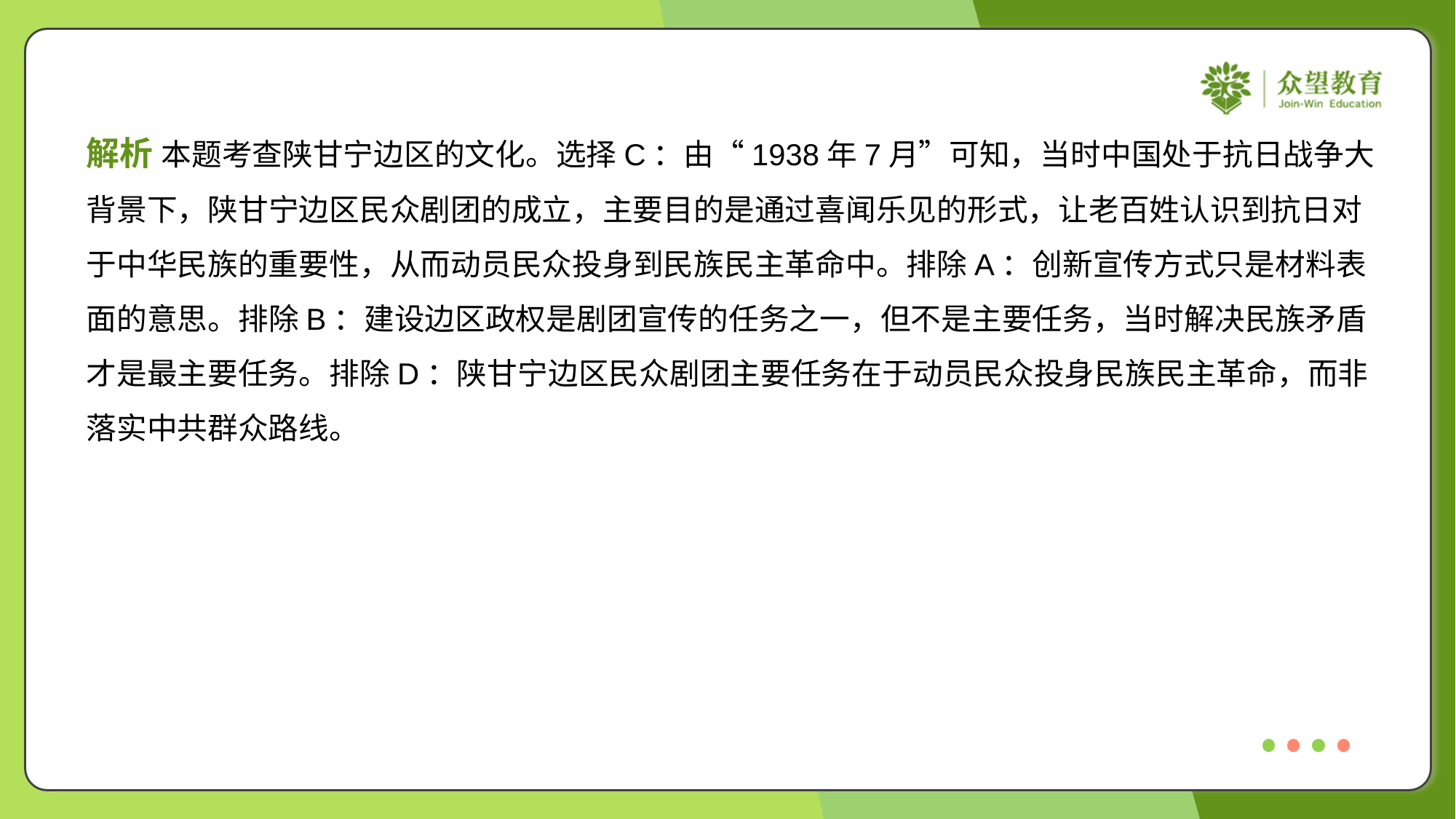

解析 本题考查陕甘宁边区的文化。选择C：由“1938年7月”可知，当时中国处于抗日战争大
背景下，陕甘宁边区民众剧团的成立，主要目的是通过喜闻乐见的形式，让老百姓认识到抗日对
于中华民族的重要性，从而动员民众投身到民族民主革命中。排除A：创新宣传方式只是材料表
面的意思。排除B：建设边区政权是剧团宣传的任务之一，但不是主要任务，当时解决民族矛盾
才是最主要任务。排除D：陕甘宁边区民众剧团主要任务在于动员民众投身民族民主革命，而非
落实中共群众路线。